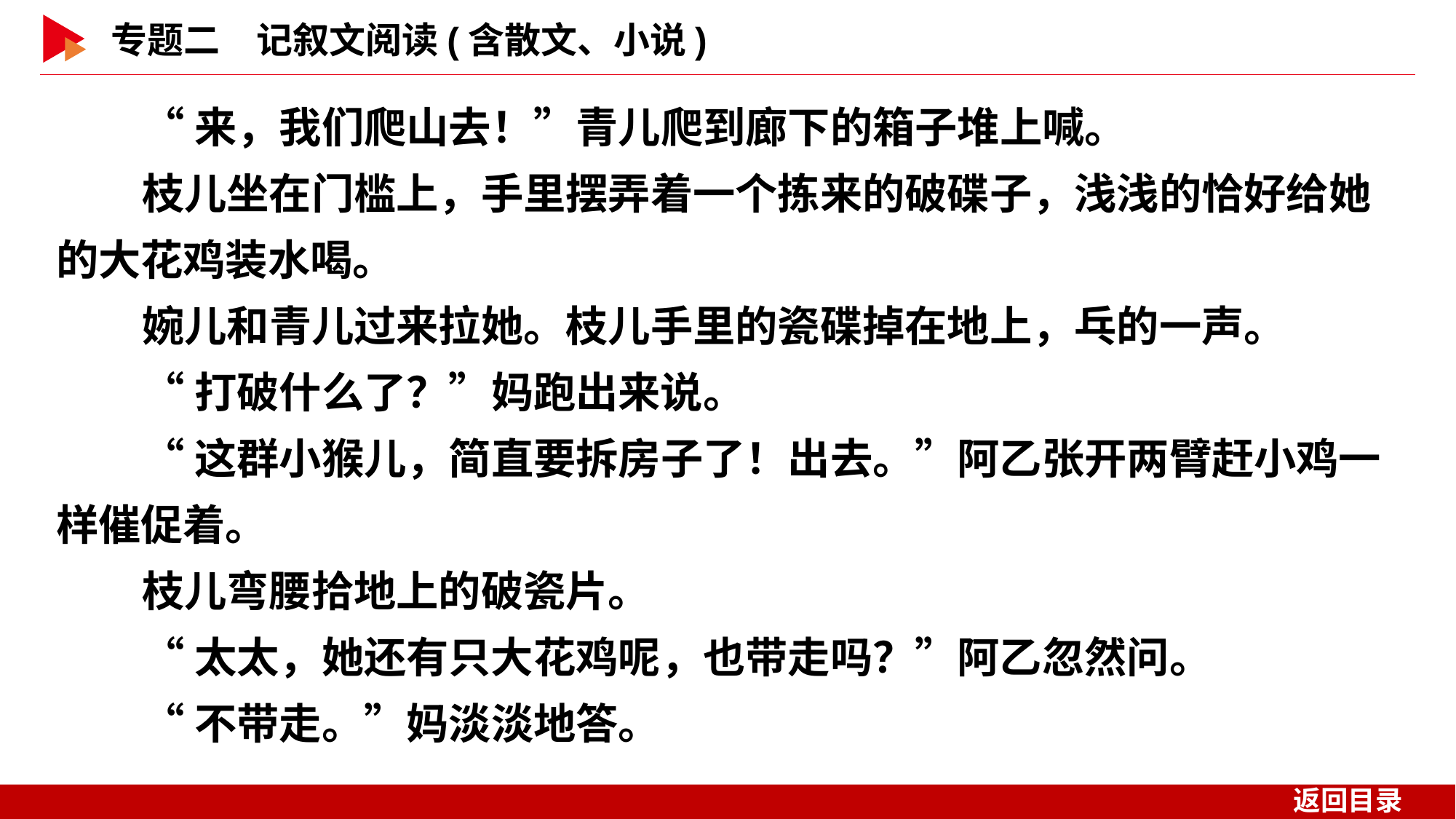

“来，我们爬山去！”青儿爬到廊下的箱子堆上喊。
枝儿坐在门槛上，手里摆弄着一个拣来的破碟子，浅浅的恰好给她的大花鸡装水喝。
婉儿和青儿过来拉她。枝儿手里的瓷碟掉在地上，乓的一声。
“打破什么了？”妈跑出来说。
“这群小猴儿，简直要拆房子了！出去。”阿乙张开两臂赶小鸡一样催促着。
枝儿弯腰拾地上的破瓷片。
“太太，她还有只大花鸡呢，也带走吗？”阿乙忽然问。
“不带走。”妈淡淡地答。